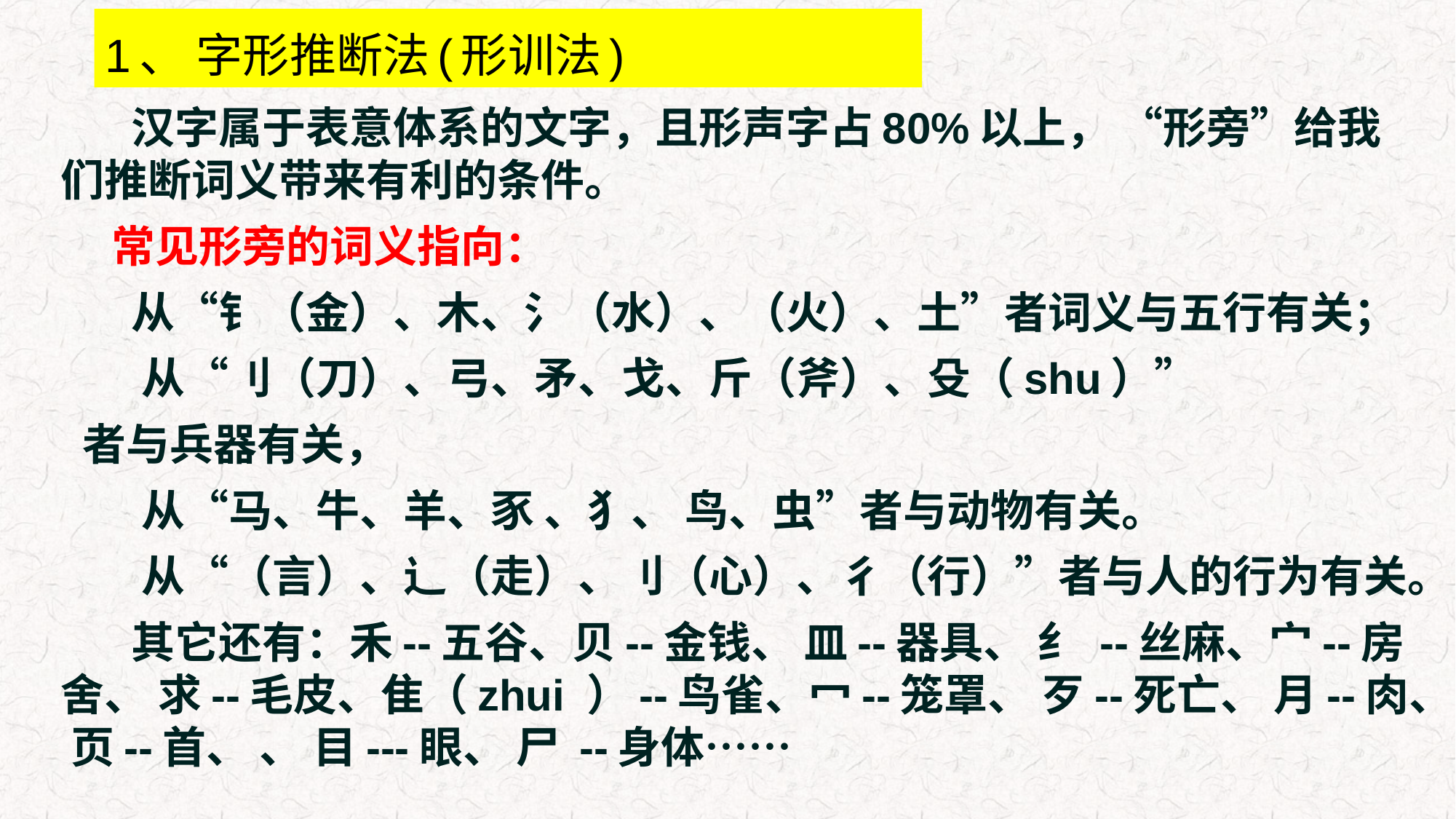

# 1、 字形推断法(形训法)
            汉字属于表意体系的文字，且形声字占80%以上， “形旁”给我们推断词义带来有利的条件。
       常见形旁的词义指向：
         从“钅（金）、木、氵（水）、（火）、土”者词义与五行有关；
          从“刂（刀）、弓、矛、戈、斤（斧）、殳（shu）”
    者与兵器有关，
          从“马、牛、羊、豕 、犭、 鸟、虫”者与动物有关。
          从“（言）、辶（走）、刂（心）、彳（行）”者与人的行为有关。
         其它还有：禾--五谷、贝--金钱、 皿--器具、 纟 --丝麻、宀--房舍、 求--毛皮、隹（zhui ）--鸟雀、冖--笼罩、 歹--死亡、 月--肉、 页--首、 、 目---眼、 尸 --身体……